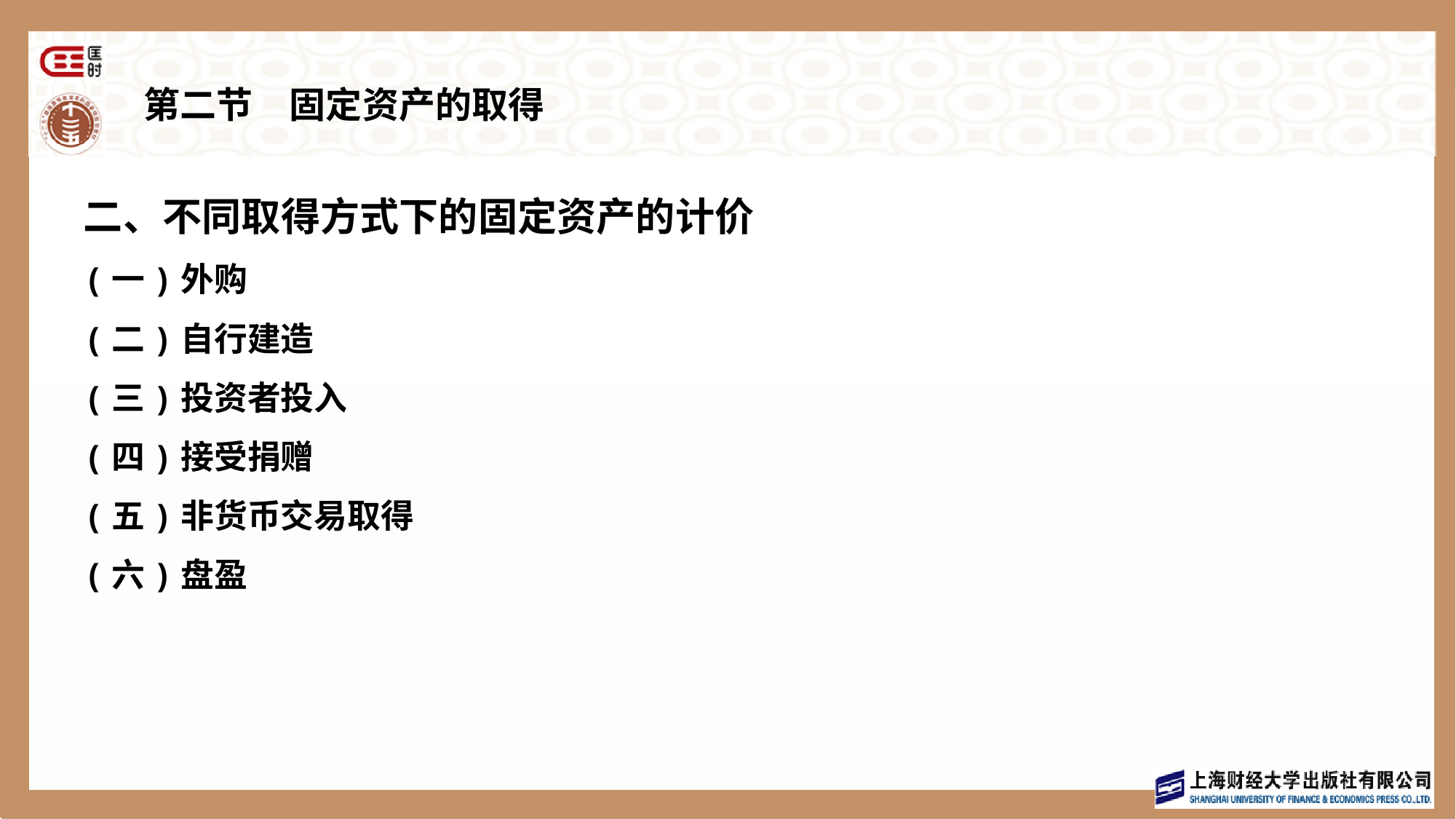

# 第二节　固定资产的取得
二、不同取得方式下的固定资产的计价
(一)外购
(二)自行建造
(三)投资者投入
(四)接受捐赠
(五)非货币交易取得
(六)盘盈